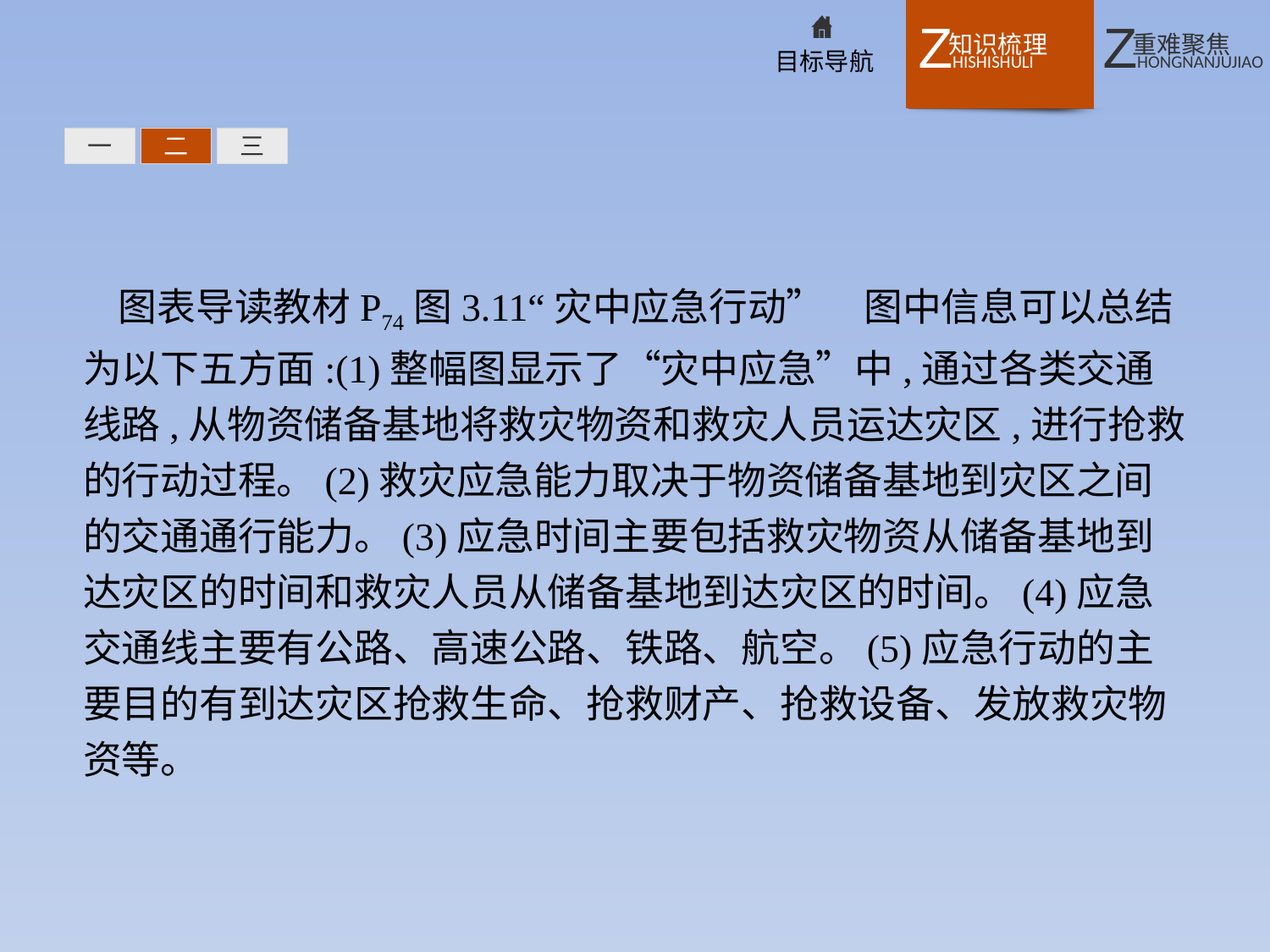

一
二
三
图表导读教材P74图3.11“灾中应急行动”　图中信息可以总结为以下五方面:(1)整幅图显示了“灾中应急”中,通过各类交通线路,从物资储备基地将救灾物资和救灾人员运达灾区,进行抢救的行动过程。(2)救灾应急能力取决于物资储备基地到灾区之间的交通通行能力。(3)应急时间主要包括救灾物资从储备基地到达灾区的时间和救灾人员从储备基地到达灾区的时间。(4)应急交通线主要有公路、高速公路、铁路、航空。(5)应急行动的主要目的有到达灾区抢救生命、抢救财产、抢救设备、发放救灾物资等。